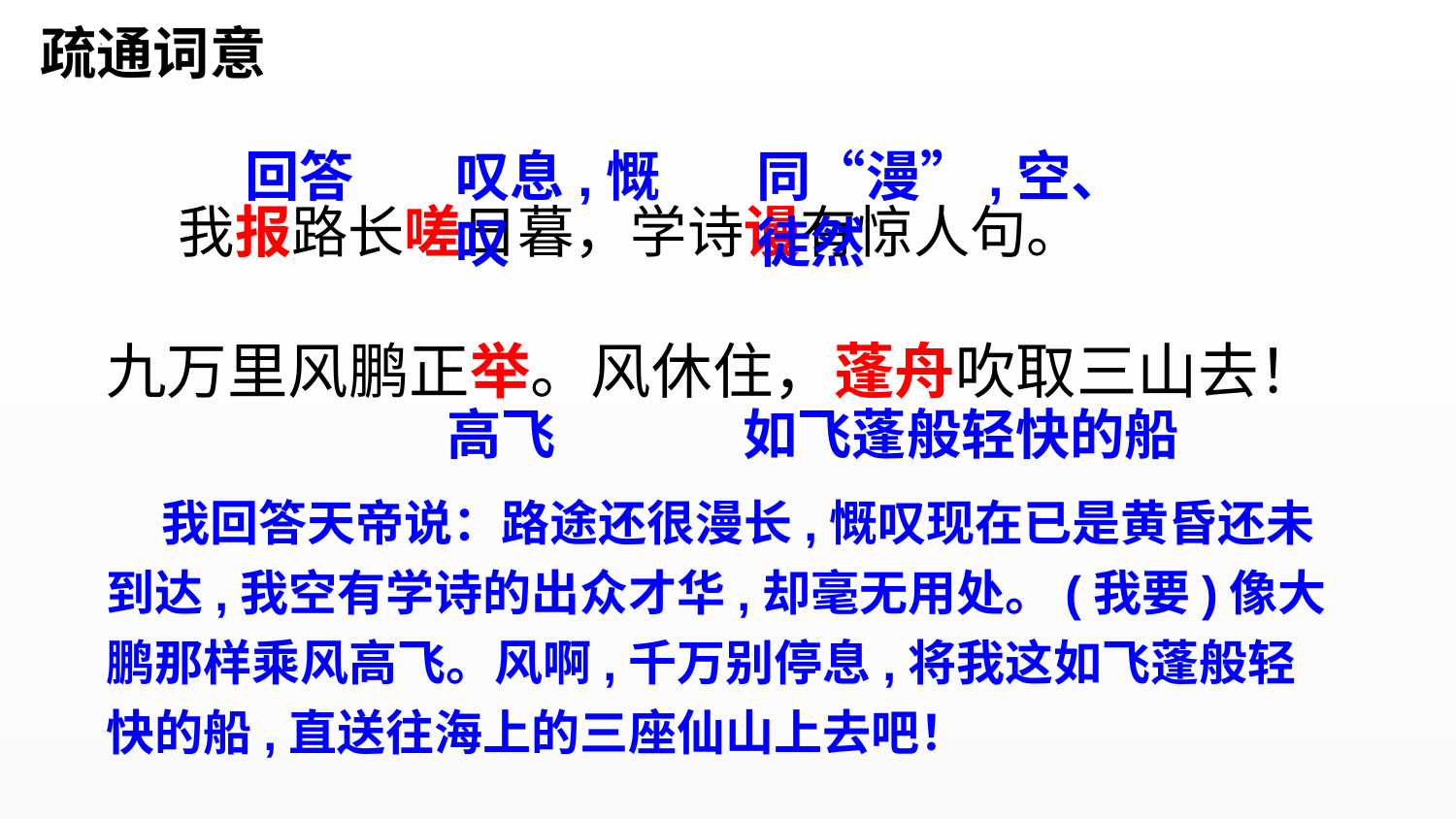

疏通词意
回答
叹息,慨叹
同“漫”,空、徒然
    我报路长嗟日暮，学诗谩有惊人句。

九万里风鹏正举。风休住，蓬舟吹取三山去！

高飞
如飞蓬般轻快的船
    我回答天帝说：路途还很漫长,慨叹现在已是黄昏还未到达,我空有学诗的出众才华,却毫无用处。(我要)像大鹏那样乘风高飞。风啊,千万别停息,将我这如飞蓬般轻快的船,直送往海上的三座仙山上去吧！